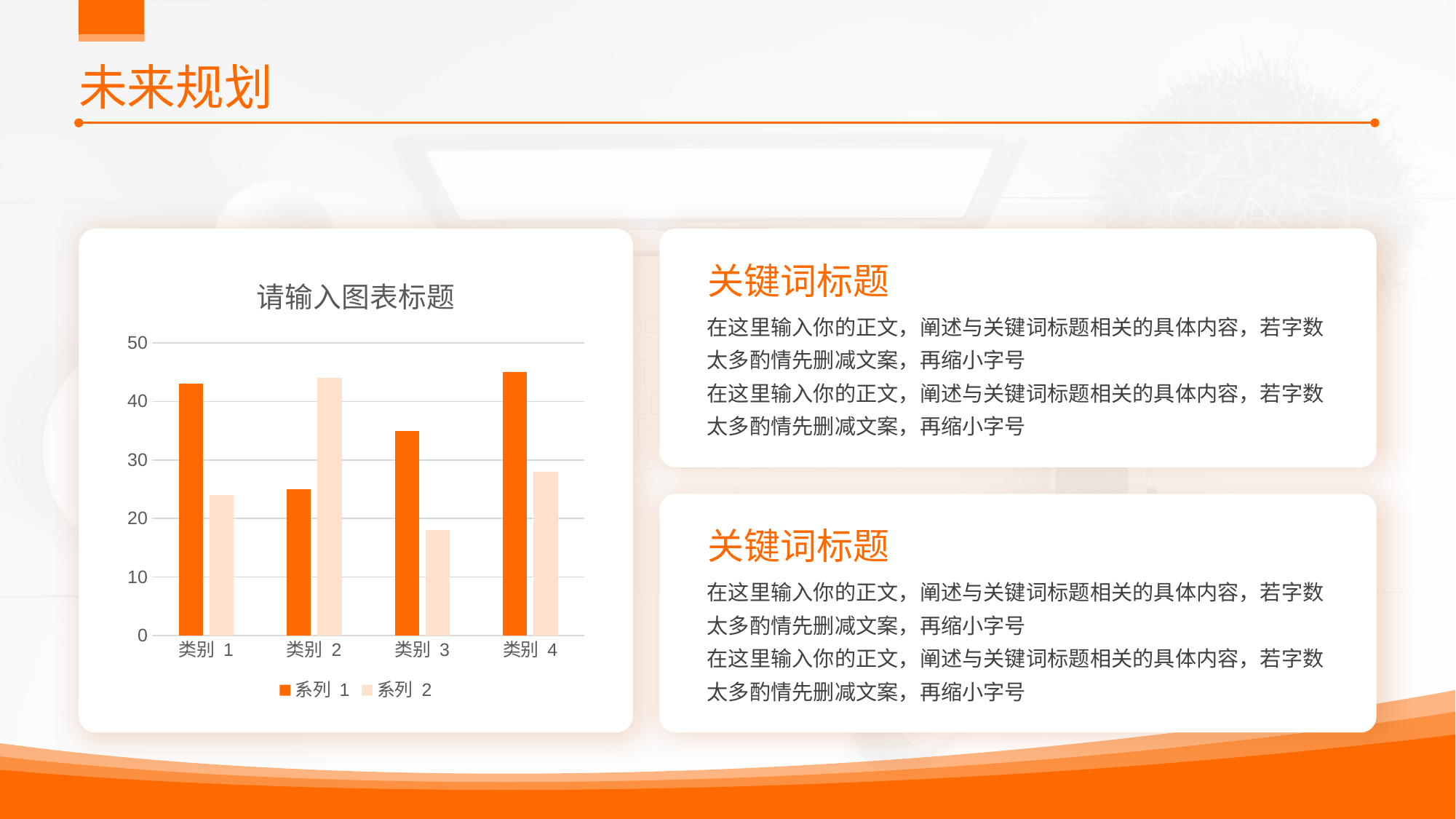

# 未来规划

### Chart: 请输入图表标题

| Category | 系列 1 | 系列 2 |
|---|---|---|
| 类别 1 | 43.0 | 24.0 |
| 类别 2 | 25.0 | 44.0 |
| 类别 3 | 35.0 | 18.0 |
| 类别 4 | 45.0 | 28.0 |
关键词标题
在这里输入你的正文，阐述与关键词标题相关的具体内容，若字数太多酌情先删减文案，再缩小字号
在这里输入你的正文，阐述与关键词标题相关的具体内容，若字数太多酌情先删减文案，再缩小字号

关键词标题
在这里输入你的正文，阐述与关键词标题相关的具体内容，若字数太多酌情先删减文案，再缩小字号
在这里输入你的正文，阐述与关键词标题相关的具体内容，若字数太多酌情先删减文案，再缩小字号